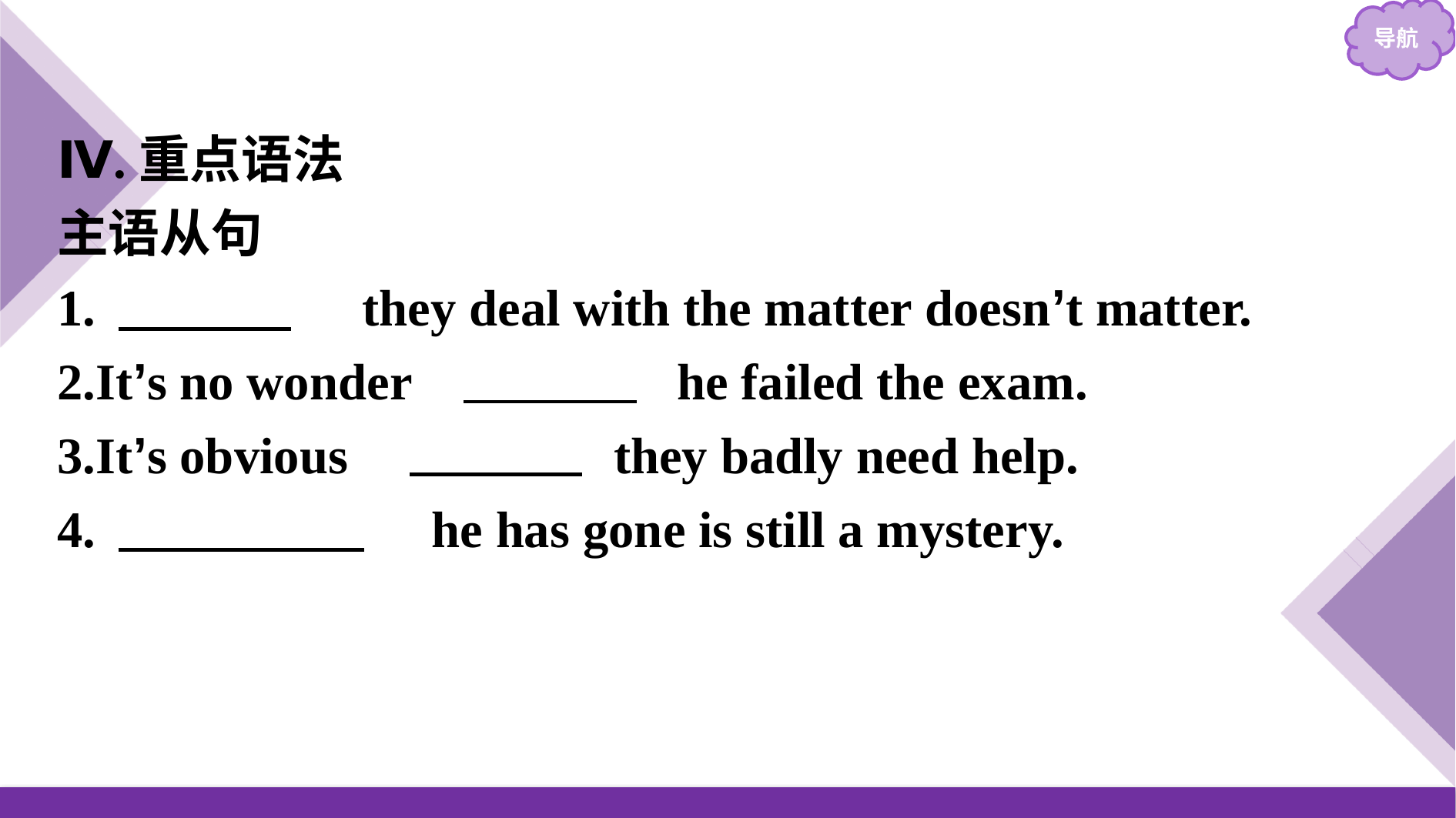

Ⅳ.重点语法
主语从句
1.　How　 they deal with the matter doesn’t matter.
2.It’s no wonder 　that　 he failed the exam.
3.It’s obvious 　that　 they badly need help.
4.　 Where 　 he has gone is still a mystery.